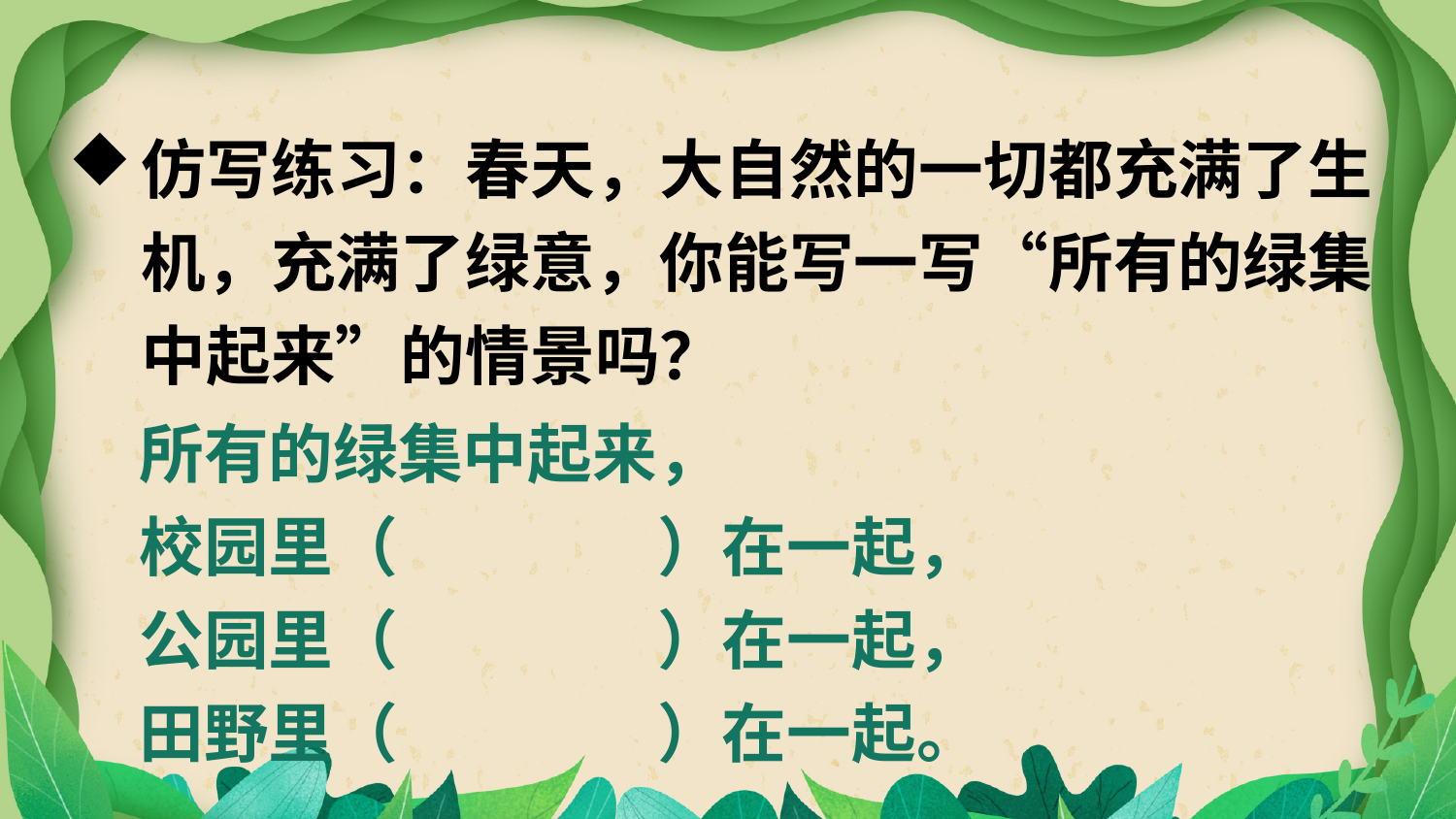

仿写练习：春天，大自然的一切都充满了生机，充满了绿意，你能写一写“所有的绿集中起来”的情景吗？
所有的绿集中起来，
校园里（　　　　）在一起，
公园里（　　　　）在一起，
田野里（　　　　）在一起。